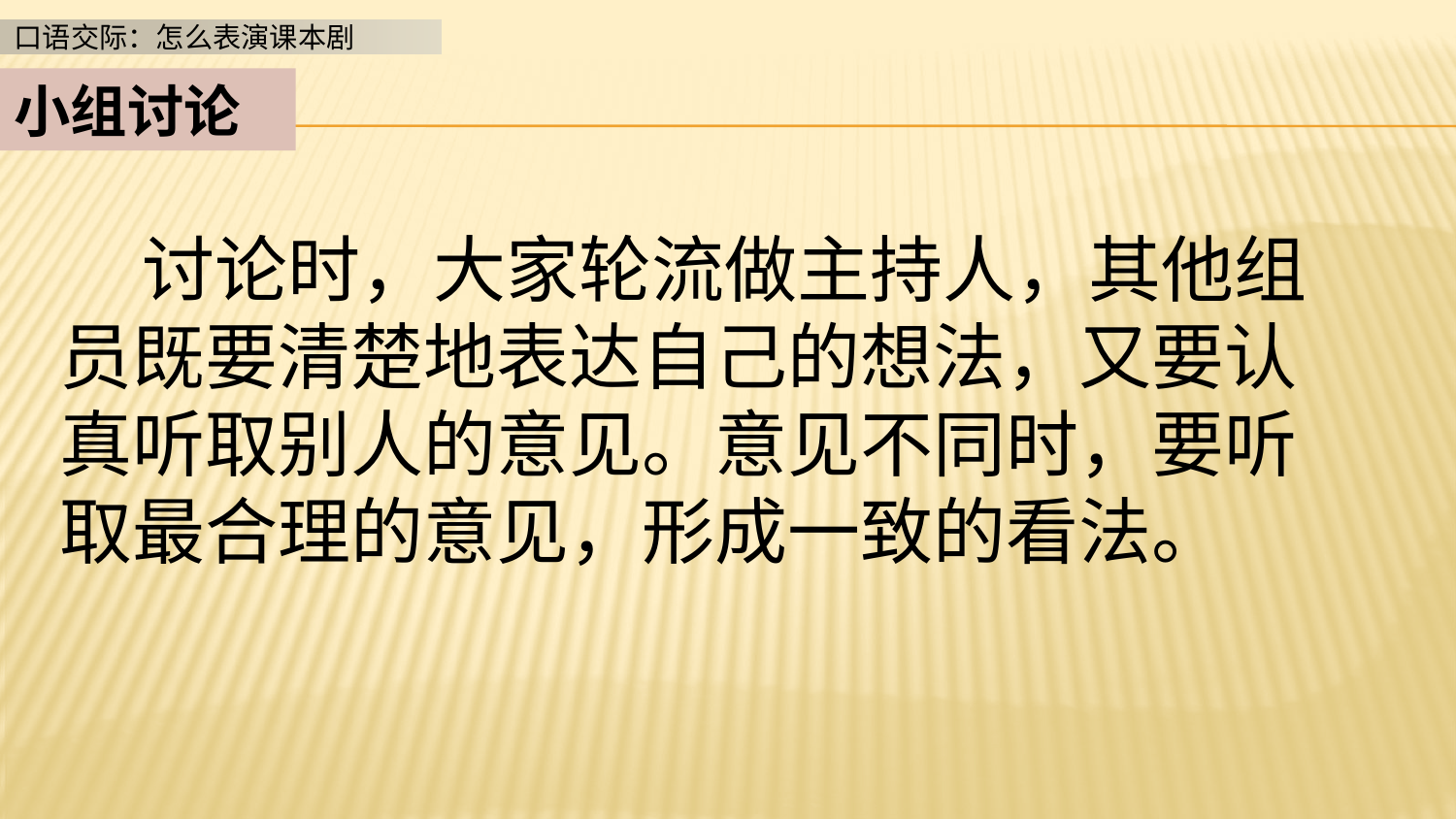

小组讨论
    讨论时，大家轮流做主持人，其他组员既要清楚地表达自己的想法，又要认真听取别人的意见。意见不同时，要听取最合理的意见，形成一致的看法。